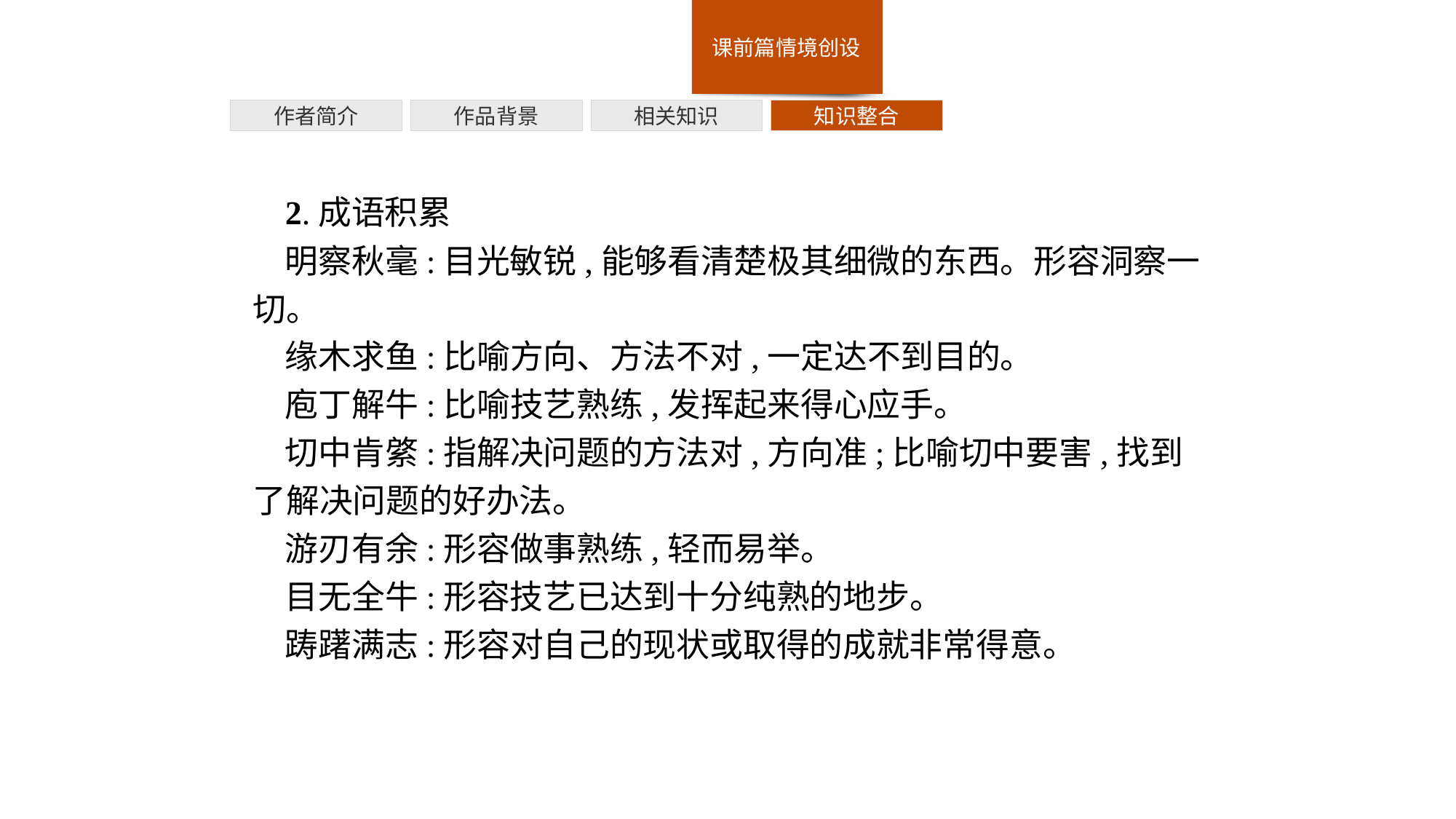

作者简介
作品背景
相关知识
知识整合
2.成语积累
明察秋毫:目光敏锐,能够看清楚极其细微的东西。形容洞察一切。
缘木求鱼:比喻方向、方法不对,一定达不到目的。
庖丁解牛:比喻技艺熟练,发挥起来得心应手。
切中肯綮:指解决问题的方法对,方向准;比喻切中要害,找到了解决问题的好办法。
游刃有余:形容做事熟练,轻而易举。
目无全牛:形容技艺已达到十分纯熟的地步。
踌躇满志:形容对自己的现状或取得的成就非常得意。